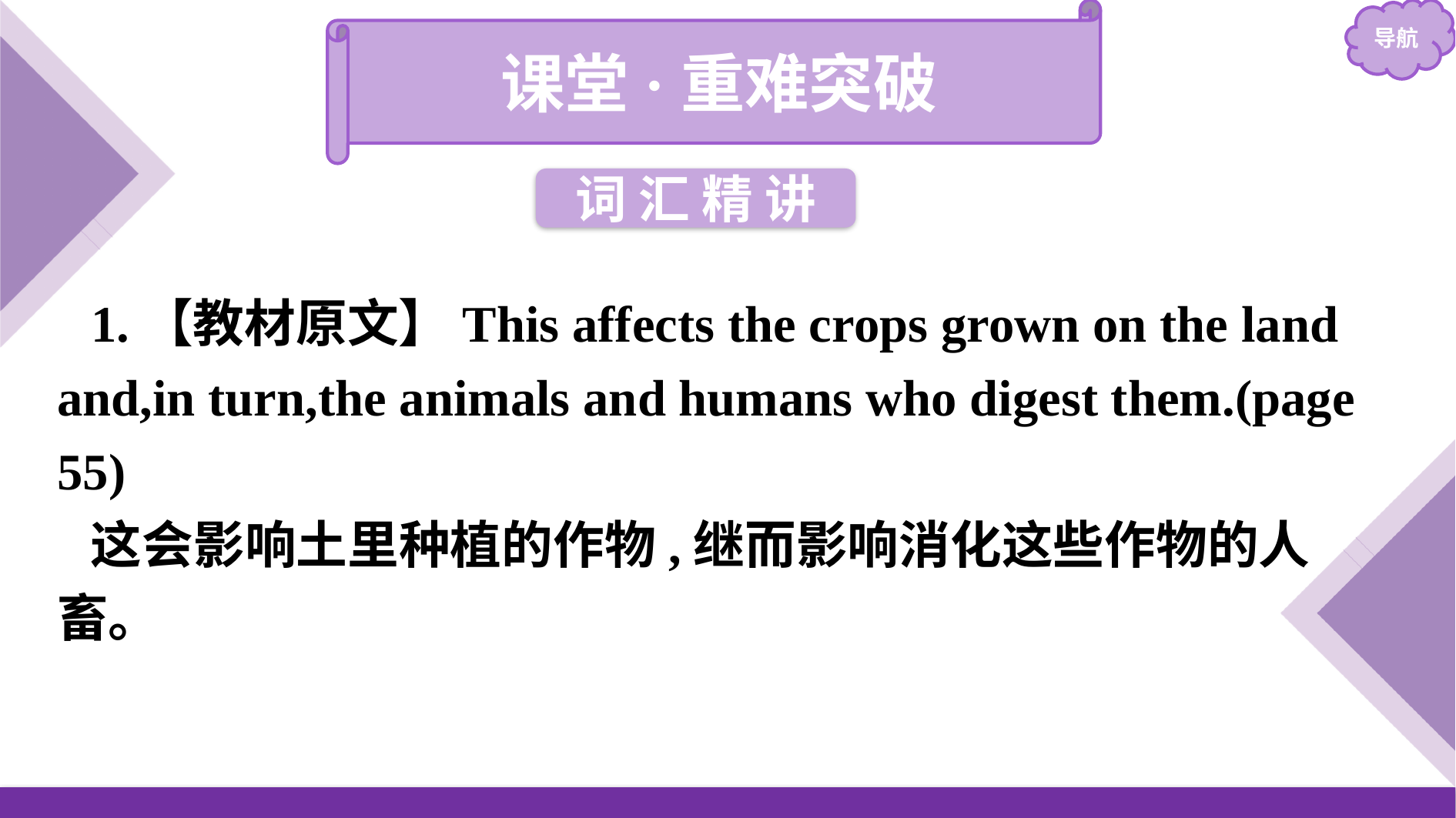

课堂·重难突破
词 汇 精 讲
1.【教材原文】This affects the crops grown on the land and,in turn,the animals and humans who digest them.(page 55)
这会影响土里种植的作物,继而影响消化这些作物的人畜。